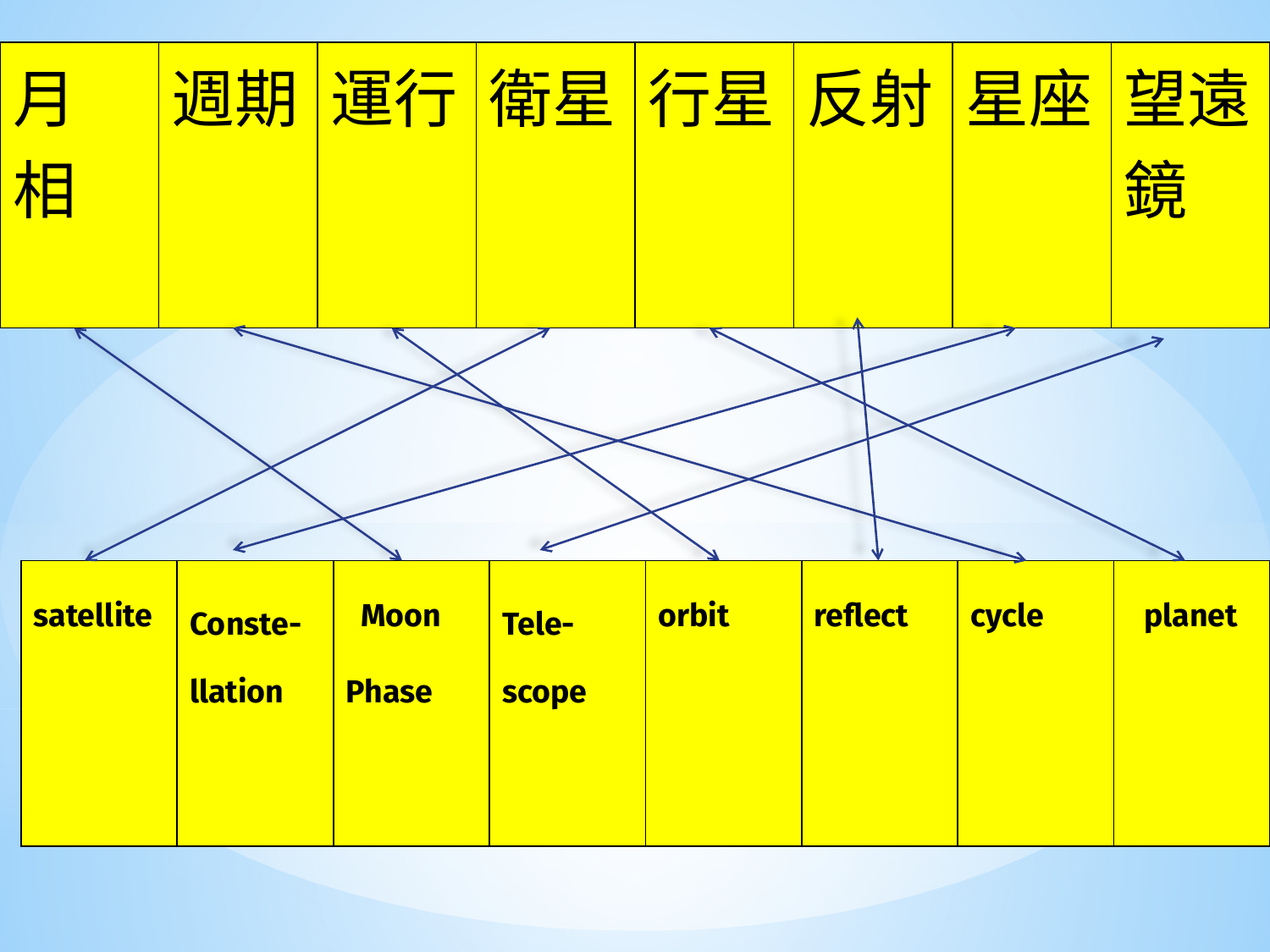

| 月 相 | 週期 | 運行 | 衛星 | 行星 | 反射 | 星座 | 望遠鏡 |
| --- | --- | --- | --- | --- | --- | --- | --- |
| satellite | Conste-llation | Moon Phase | Tele-scope | orbit | reflect | cycle | planet |
| --- | --- | --- | --- | --- | --- | --- | --- |